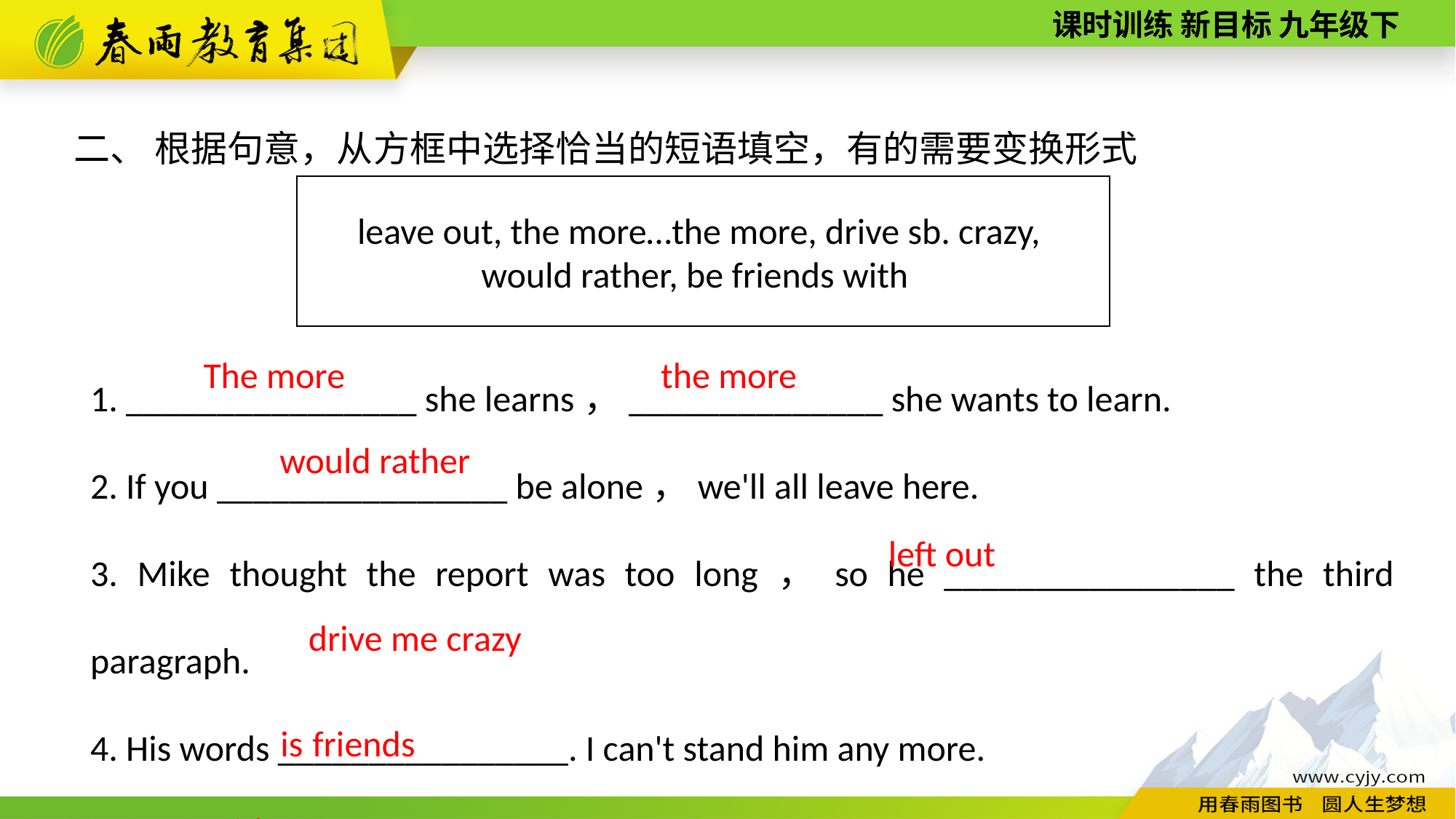

二、 根据句意，从方框中选择恰当的短语填空，有的需要变换形式
leave out, the more…the more, drive sb. crazy,
would rather, be friends with
1. ________________ she learns，______________ she wants to learn.
2. If you ________________ be alone，we'll all leave here.
3. Mike thought the report was too long，so he ________________ the third paragraph.
4. His words ________________. I can't stand him any more.
5. Joan ________________ Andy. They stay together all the time.
The more
the more
would rather
left out
drive me crazy
is friends with